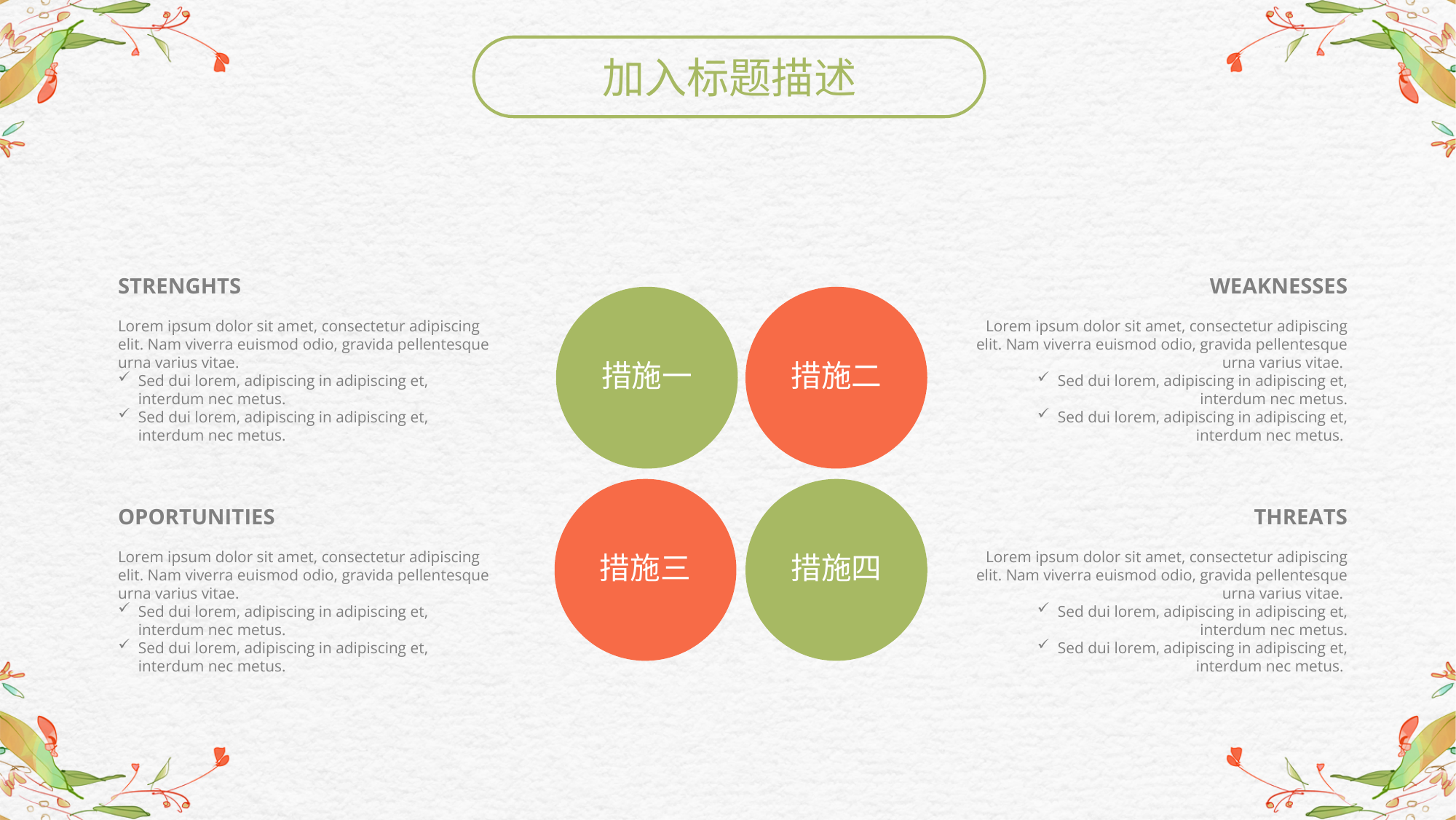

加入标题描述
STRENGHTS

Lorem ipsum dolor sit amet, consectetur adipiscing elit. Nam viverra euismod odio, gravida pellentesque urna varius vitae.
Sed dui lorem, adipiscing in adipiscing et, interdum nec metus.
Sed dui lorem, adipiscing in adipiscing et, interdum nec metus.
WEAKNESSES

Lorem ipsum dolor sit amet, consectetur adipiscing elit. Nam viverra euismod odio, gravida pellentesque urna varius vitae.
Sed dui lorem, adipiscing in adipiscing et, interdum nec metus.
Sed dui lorem, adipiscing in adipiscing et, interdum nec metus.

措施二

措施一

措施三

措施四
OPORTUNITIES

Lorem ipsum dolor sit amet, consectetur adipiscing elit. Nam viverra euismod odio, gravida pellentesque urna varius vitae.
Sed dui lorem, adipiscing in adipiscing et, interdum nec metus.
Sed dui lorem, adipiscing in adipiscing et, interdum nec metus.
THREATS

Lorem ipsum dolor sit amet, consectetur adipiscing elit. Nam viverra euismod odio, gravida pellentesque urna varius vitae.
Sed dui lorem, adipiscing in adipiscing et, interdum nec metus.
Sed dui lorem, adipiscing in adipiscing et, interdum nec metus.